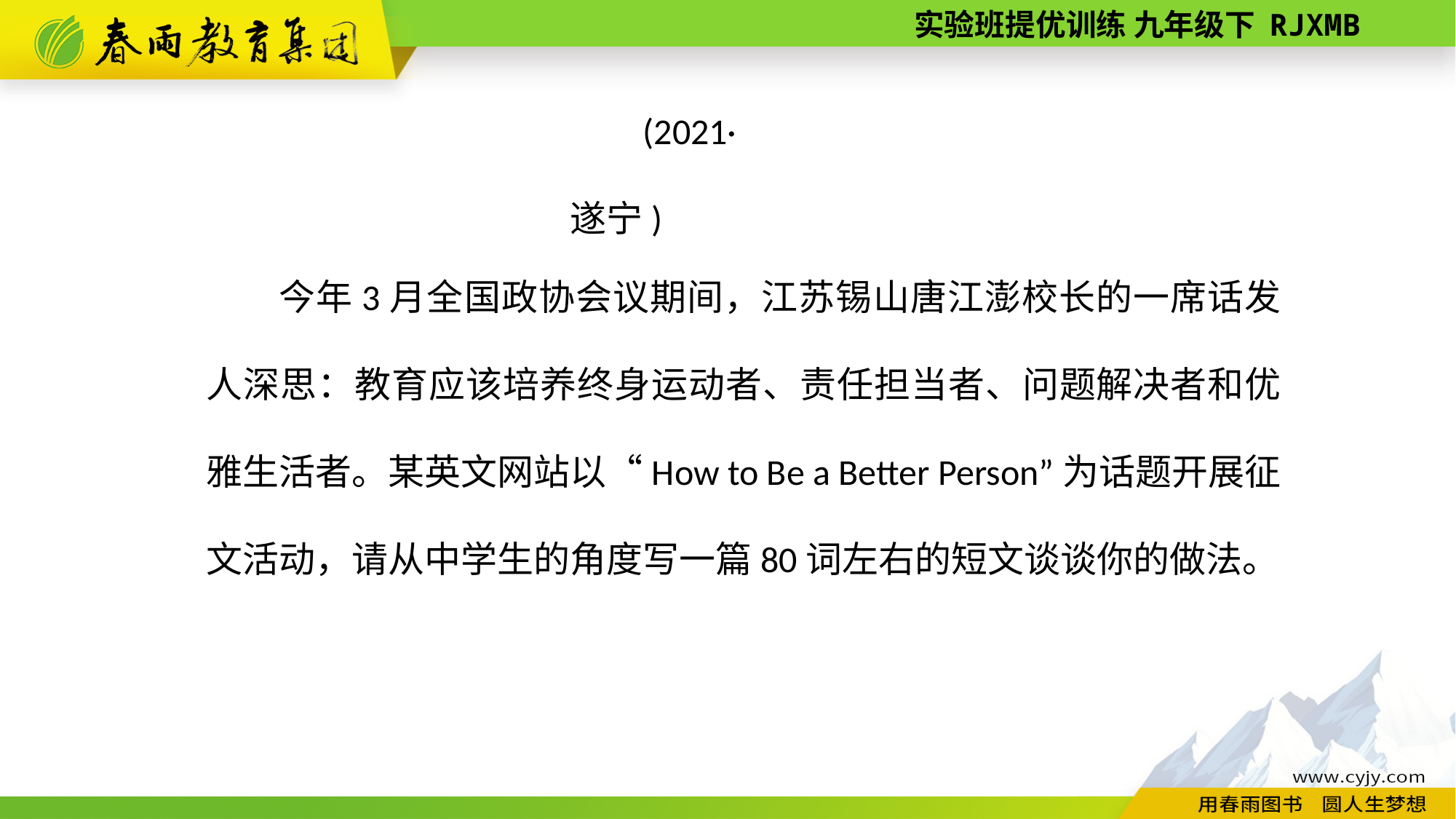

(2021·遂宁)
今年3月全国政协会议期间，江苏锡山唐江澎校长的一席话发人深思：教育应该培养终身运动者、责任担当者、问题解决者和优雅生活者。某英文网站以“How to Be a Better Person”为话题开展征文活动，请从中学生的角度写一篇80词左右的短文谈谈你的做法。